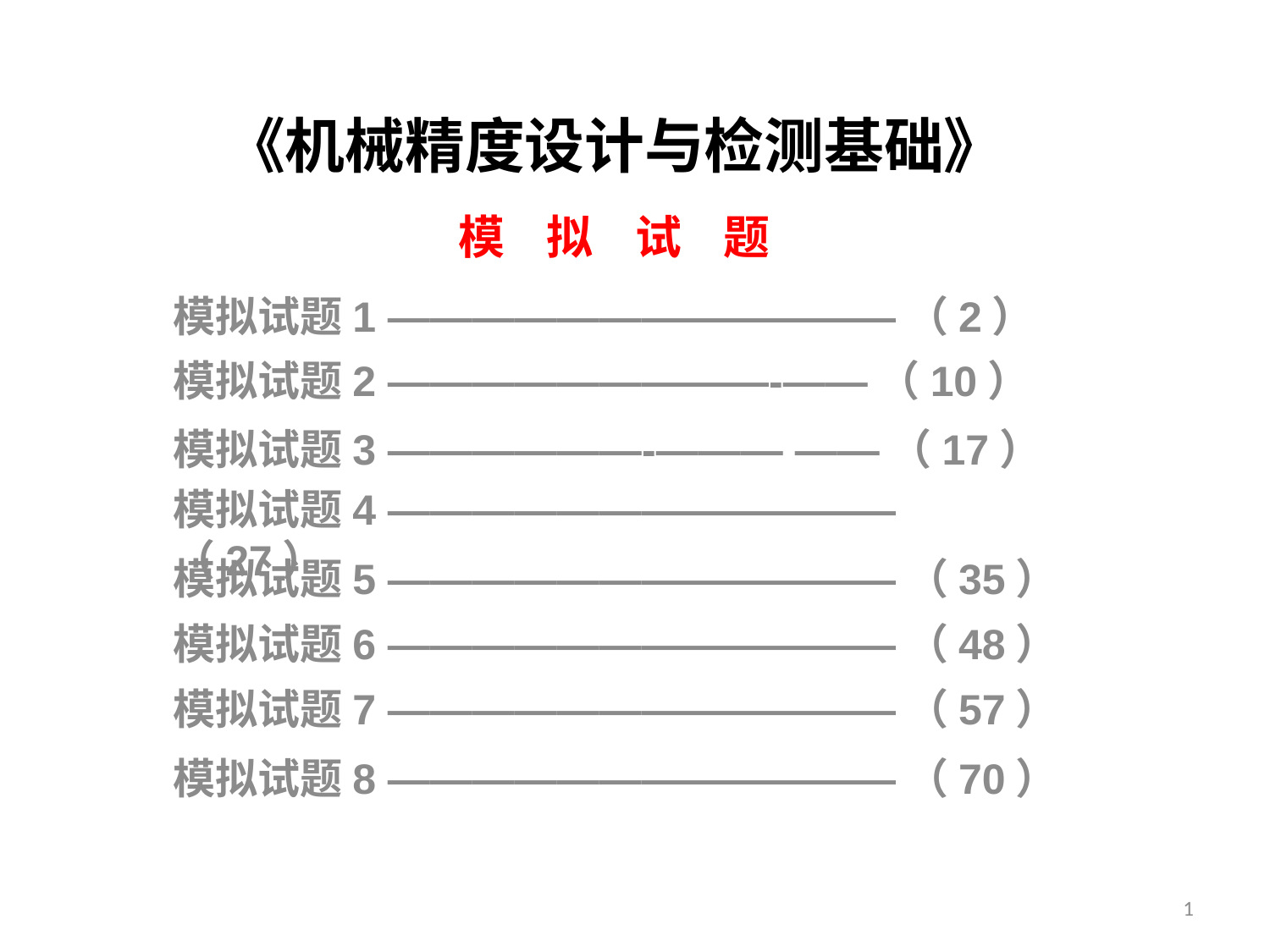

# 《机械精度设计与检测基础》 模    拟    试    题
模拟试题1 ————————————（2）
模拟试题2 —————————-——（10）
模拟试题3 ——————-——— ——（17）
模拟试题4 ————————————（27）
模拟试题5 ————————————（35）
模拟试题6 ————————————（48）
模拟试题7 ————————————（57）
模拟试题8 ————————————（70）
1